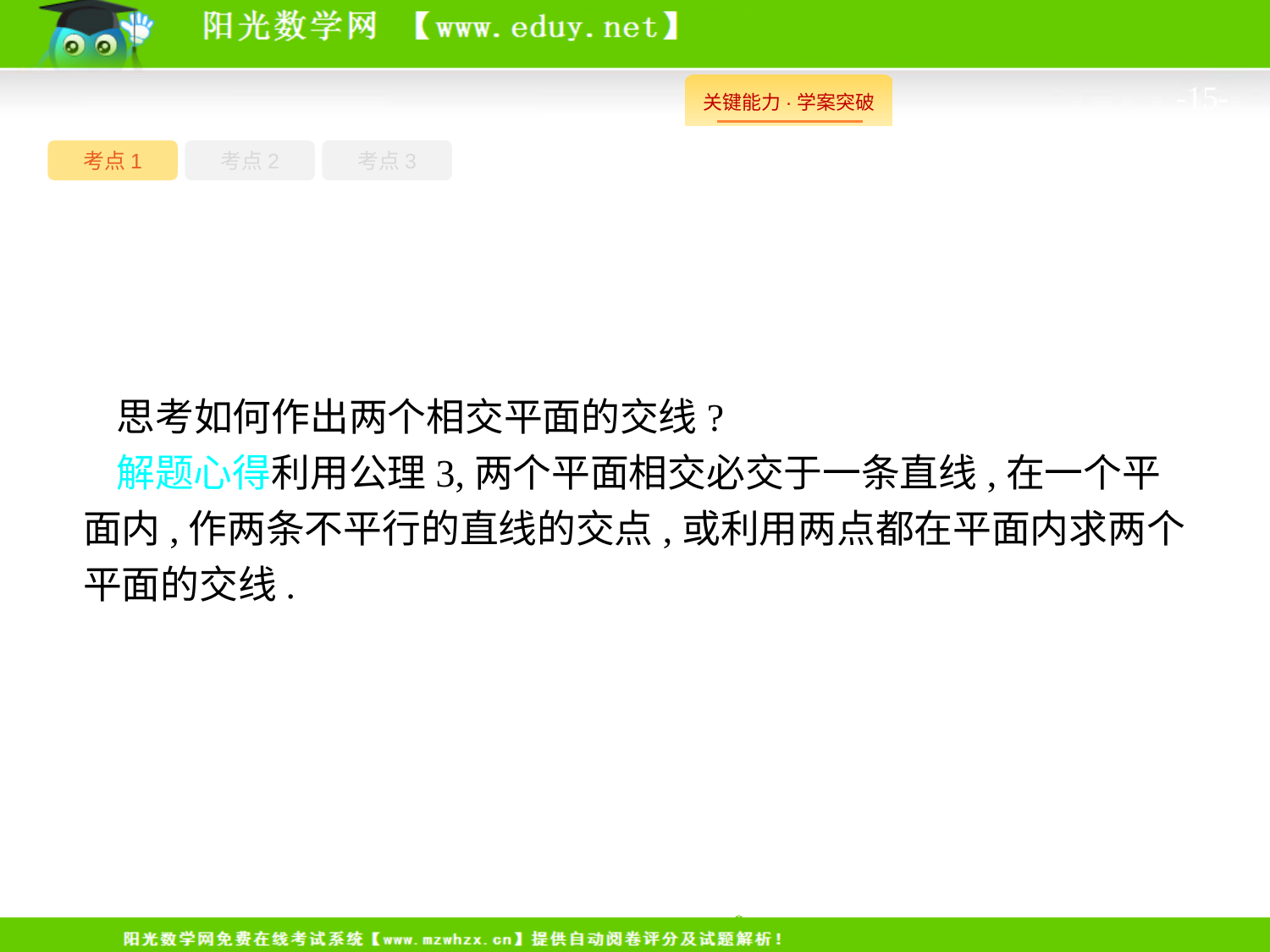

-15-
考点1
考点3
考点2
思考如何作出两个相交平面的交线?
解题心得利用公理3,两个平面相交必交于一条直线,在一个平面内,作两条不平行的直线的交点,或利用两点都在平面内求两个平面的交线.